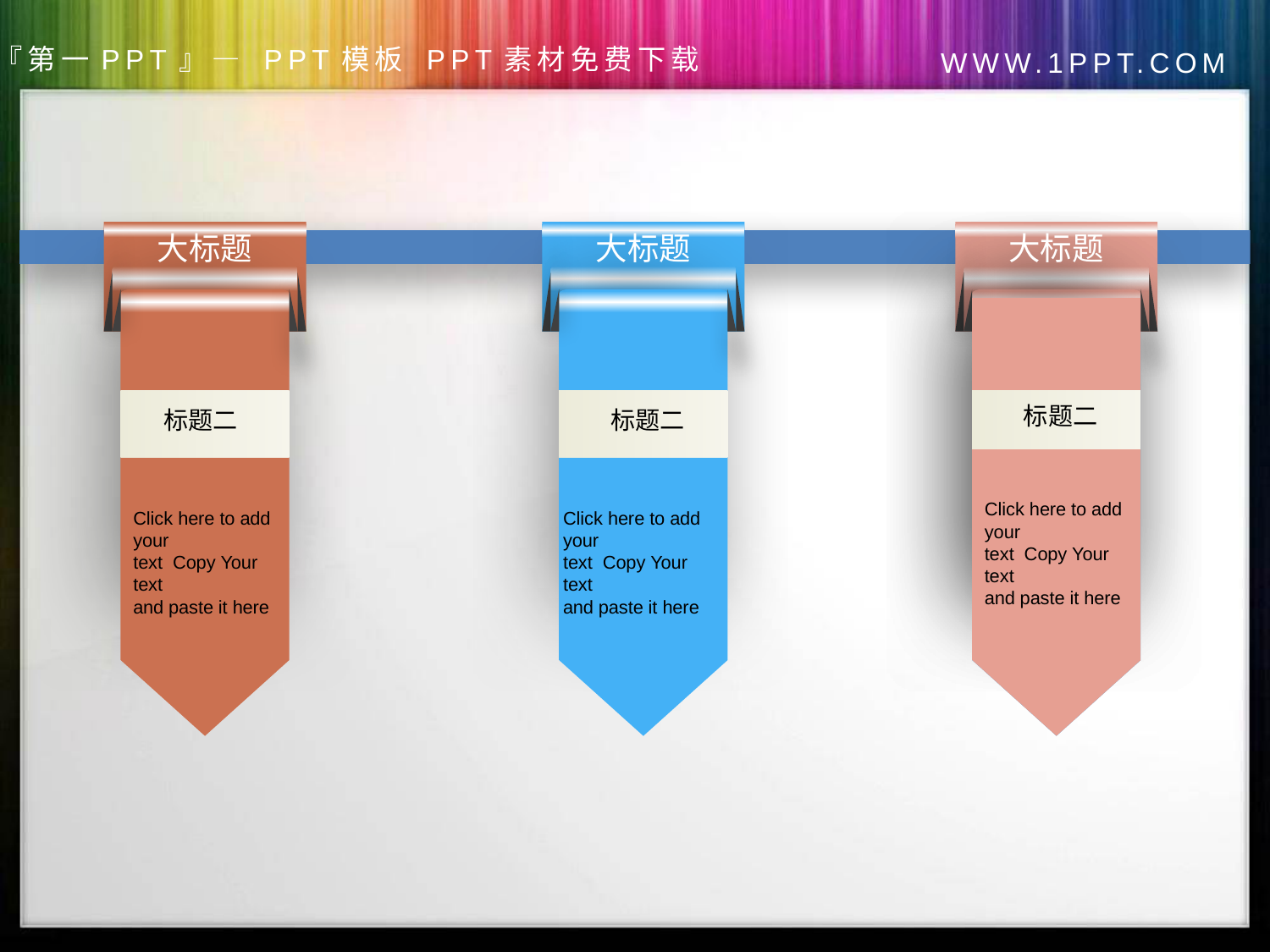

大标题

大标题
大标题

标题二
标题二
标题二
Click here to add your
text  Copy Your text
and paste it here

Click here to add your
text  Copy Your text
and paste it here

Click here to add your
text  Copy Your text
and paste it here